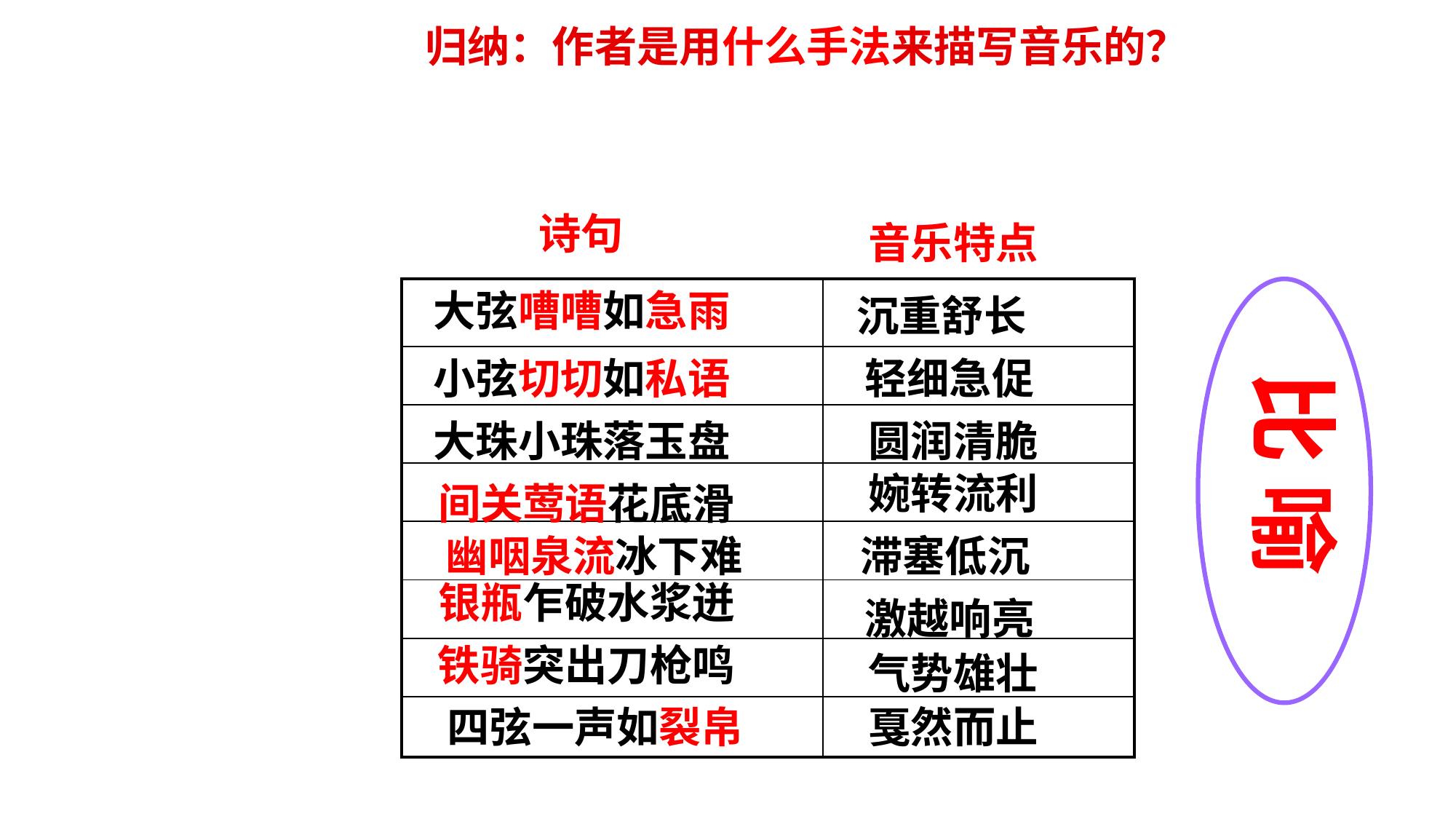

# 归纳：作者是用什么手法来描写音乐的？
诗句
音乐特点
|  |  |
| --- | --- |
|  |  |
|  |  |
|  |  |
|  |  |
|  |  |
|  |  |
|  |  |
大弦嘈嘈如急雨

比 喻
沉重舒长
小弦切切如私语
 轻细急促
大珠小珠落玉盘
圆润清脆
婉转流利
间关莺语花底滑
幽咽泉流冰下难
滞塞低沉
银瓶乍破水浆迸
 激越响亮
铁骑突出刀枪鸣
气势雄壮
四弦一声如裂帛
戛然而止